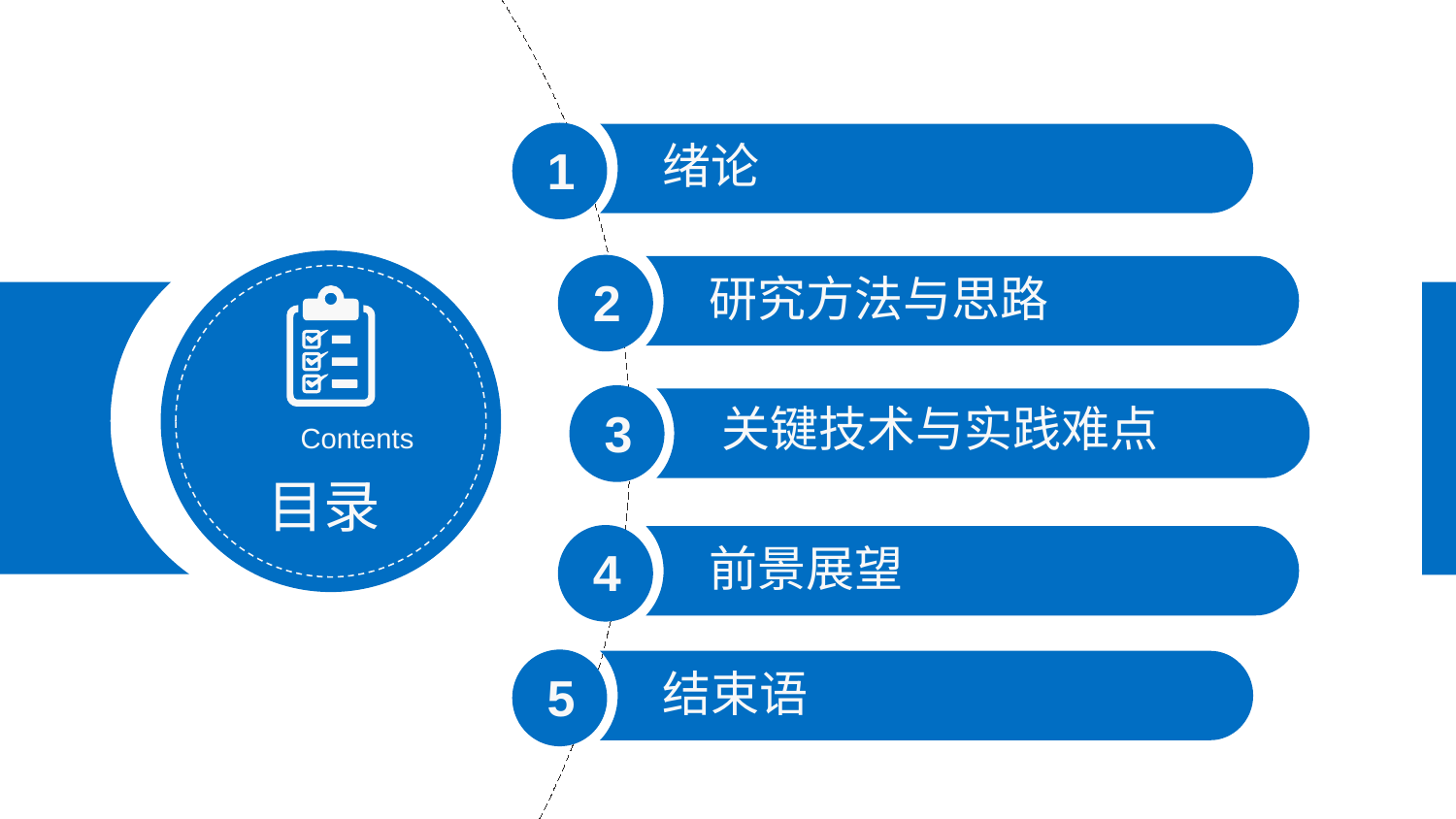

绪论
1

研究方法与思路
2

关键技术与实践难点
3
Contents
目录

前景展望
4

结束语
5